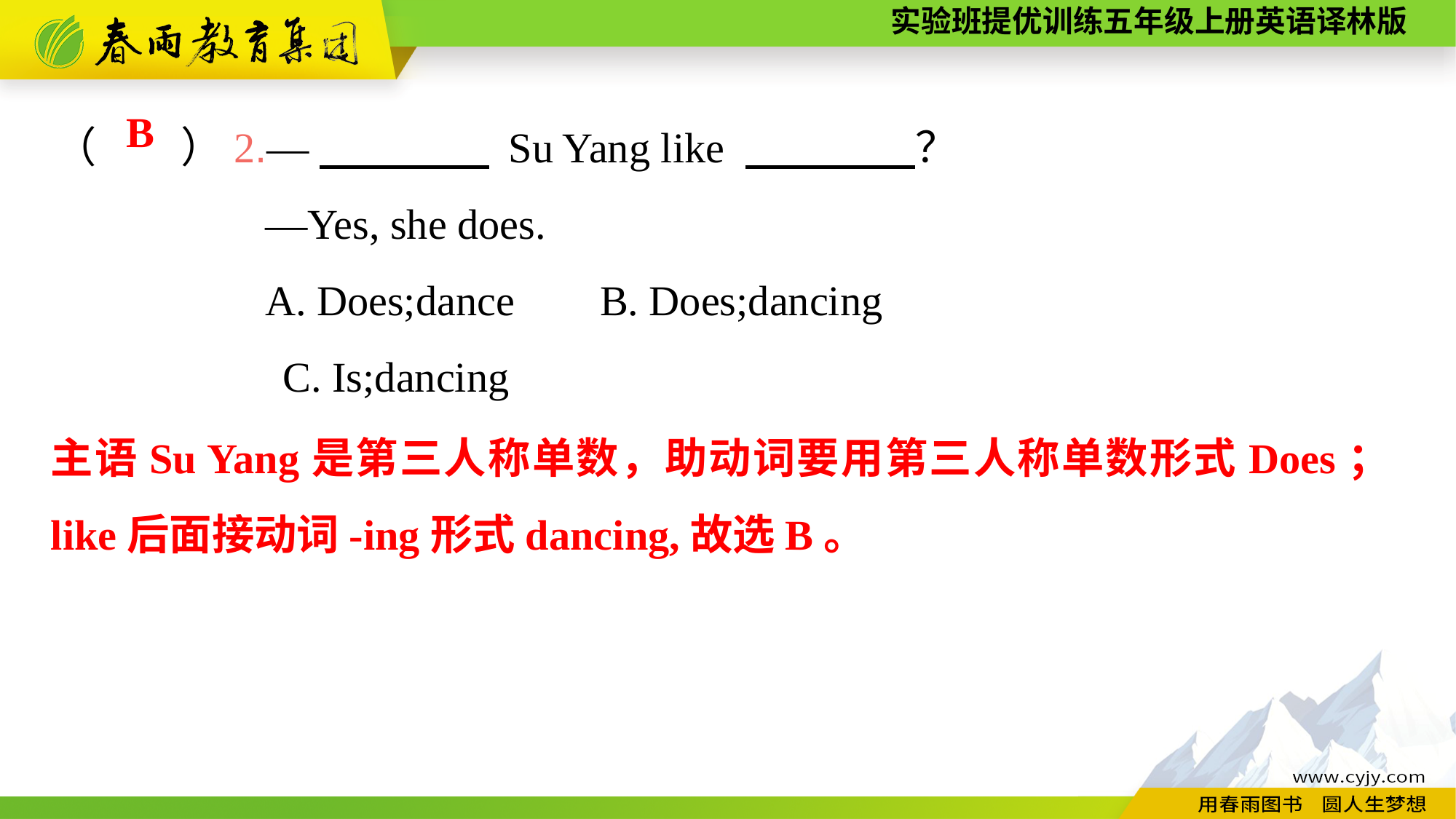

（　　）2.—　　　　 Su Yang like 　　　　？
                    —Yes, she does.
                    A. Does;dance	B. Does;dancing
		 C. Is;dancing
B
主语Su Yang是第三人称单数，助动词要用第三人称单数形式Does；like后面接动词-ing形式dancing,故选B。